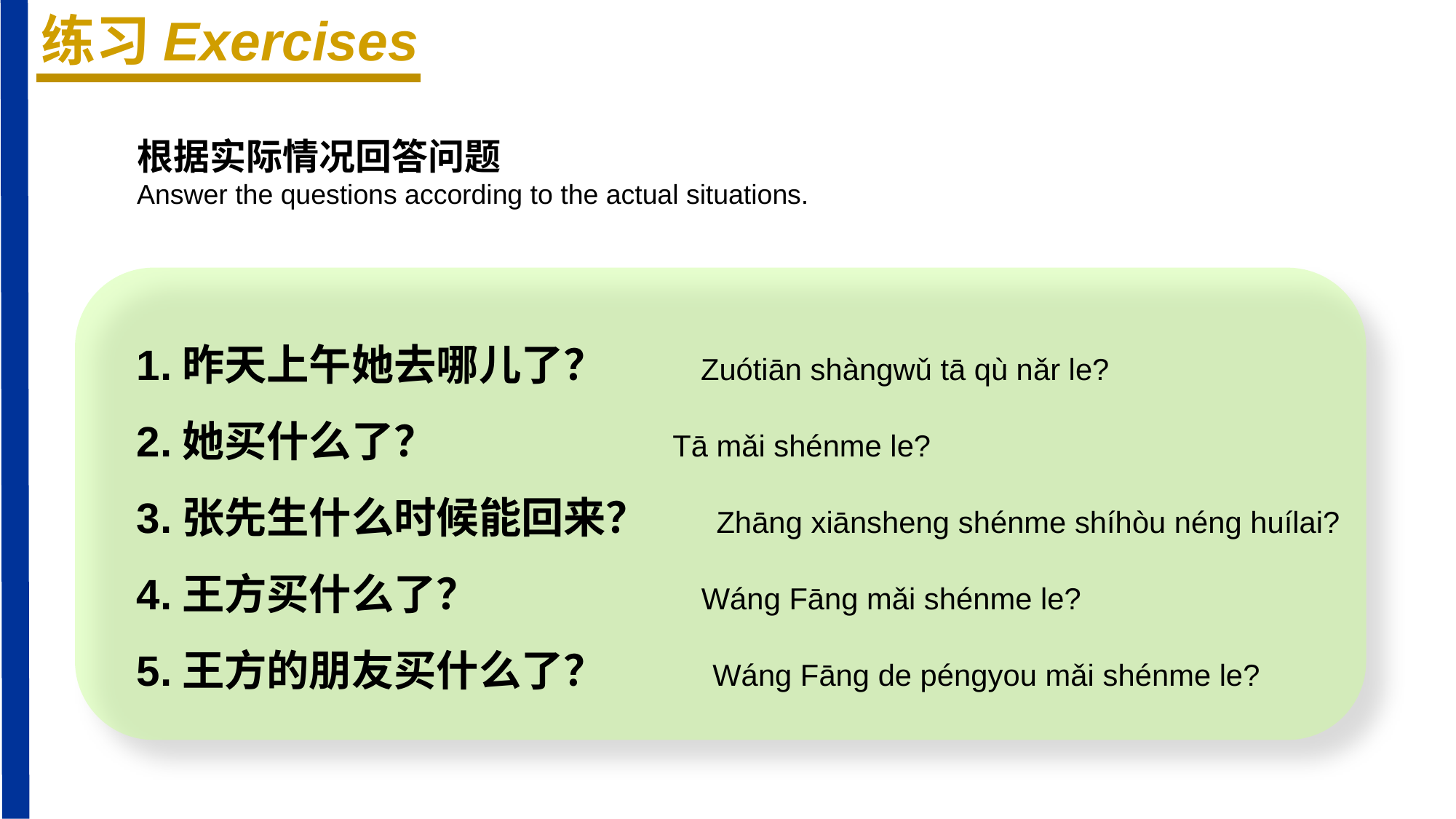

练习Exercises
根据实际情况回答问题
Answer the questions according to the actual situations.

1.昨天上午她去哪儿了？             Zuótiān shàngwǔ tā qù nǎr le?
2.她买什么了？                                  Tā mǎi shénme le?
3.张先生什么时候能回来？      Zhāng xiānsheng shénme shíhòu néng huílai?
4.王方买什么了？                      Wáng Fāng mǎi shénme le?
5.王方的朋友买什么了？          Wáng Fāng de péngyou mǎi shénme le?